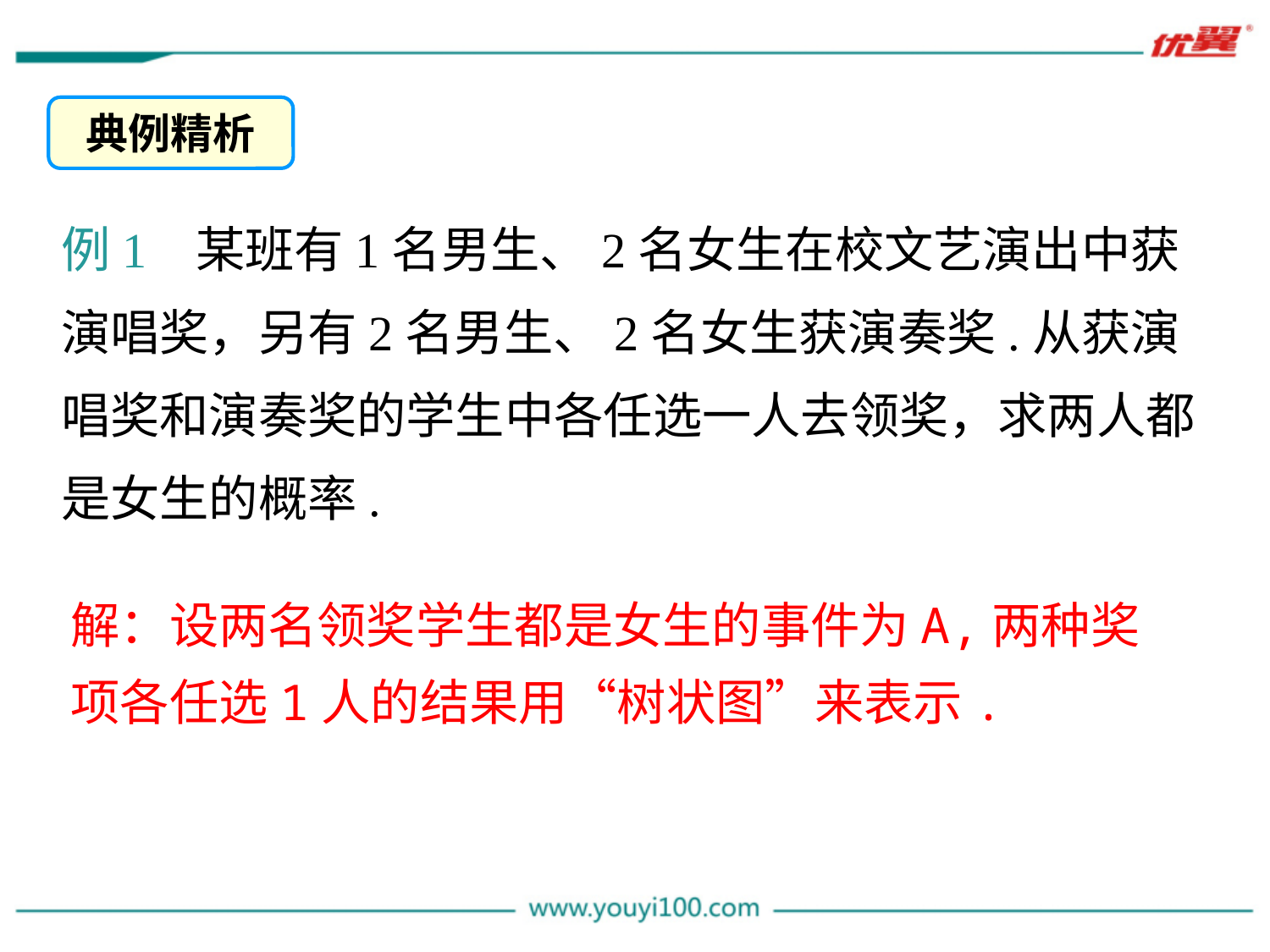

典例精析
例1   某班有1名男生、2名女生在校文艺演出中获演唱奖，另有2名男生、2名女生获演奏奖.从获演唱奖和演奏奖的学生中各任选一人去领奖，求两人都是女生的概率.
解：设两名领奖学生都是女生的事件为A,两种奖项各任选1人的结果用“树状图”来表示.